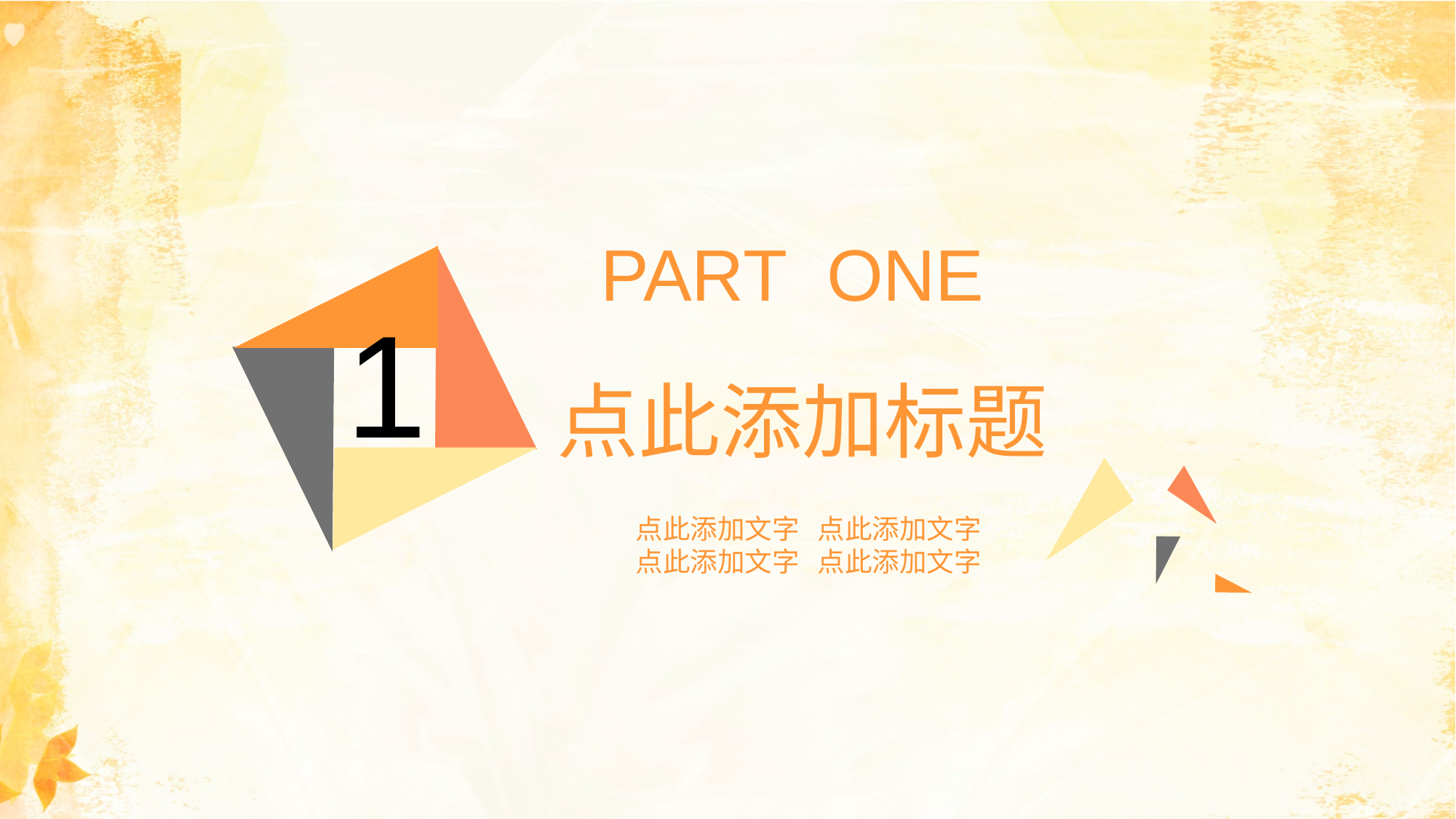

PART  ONE

1

点此添加标题

点此添加文字   点此添加文字
点此添加文字   点此添加文字